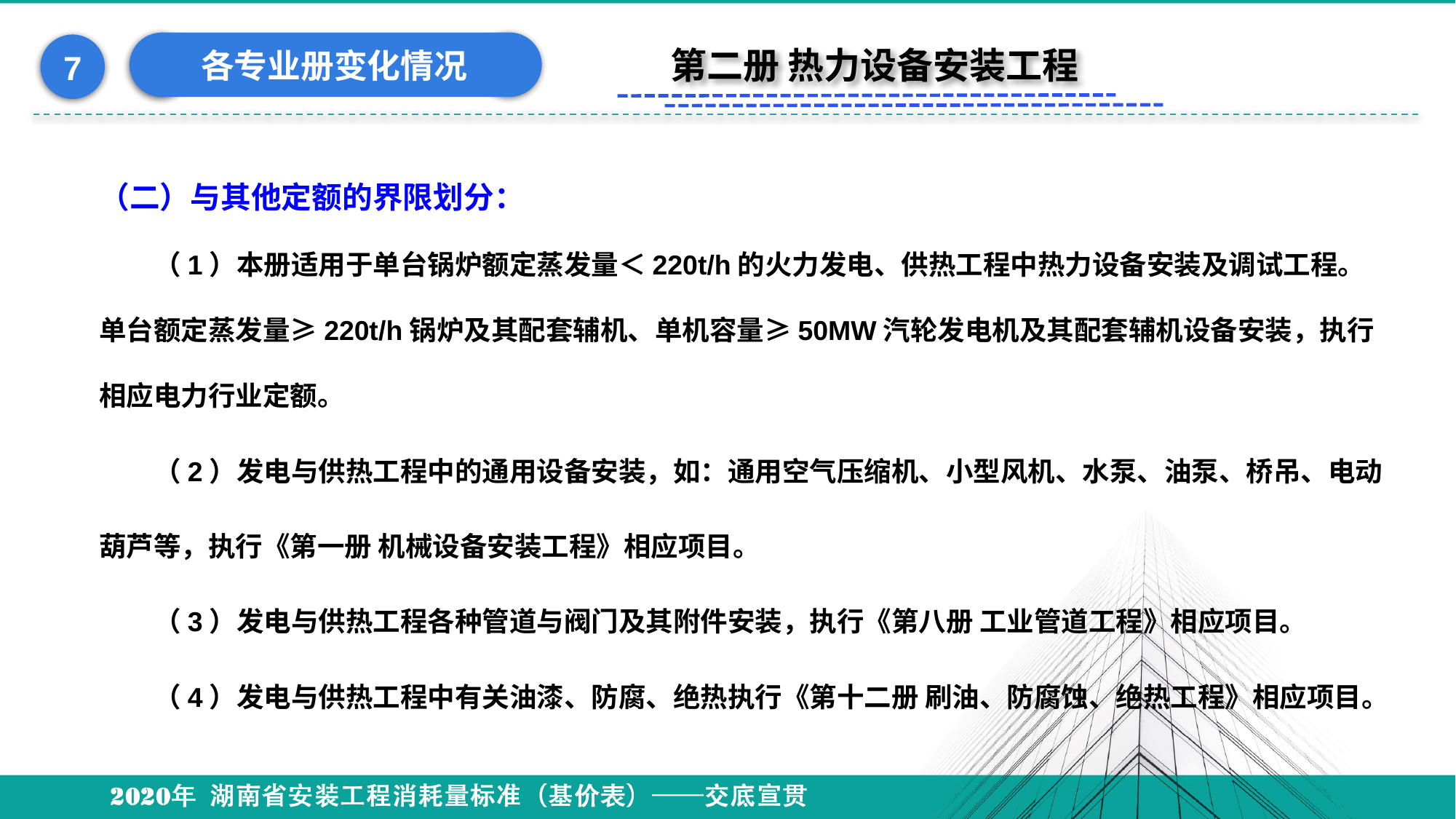

各专业册变化情况

7
第二册 热力设备安装工程
#
（二）与其他定额的界限划分：
（1）本册适用于单台锅炉额定蒸发量＜220t/h的火力发电、供热工程中热力设备安装及调试工程。单台额定蒸发量≥220t/h锅炉及其配套辅机、单机容量≥50MW汽轮发电机及其配套辅机设备安装，执行相应电力行业定额。
（2）发电与供热工程中的通用设备安装，如：通用空气压缩机、小型风机、水泵、油泵、桥吊、电动葫芦等，执行《第一册 机械设备安装工程》相应项目。
（3）发电与供热工程各种管道与阀门及其附件安装，执行《第八册 工业管道工程》相应项目。
（4）发电与供热工程中有关油漆、防腐、绝热执行《第十二册 刷油、防腐蚀、绝热工程》相应项目。